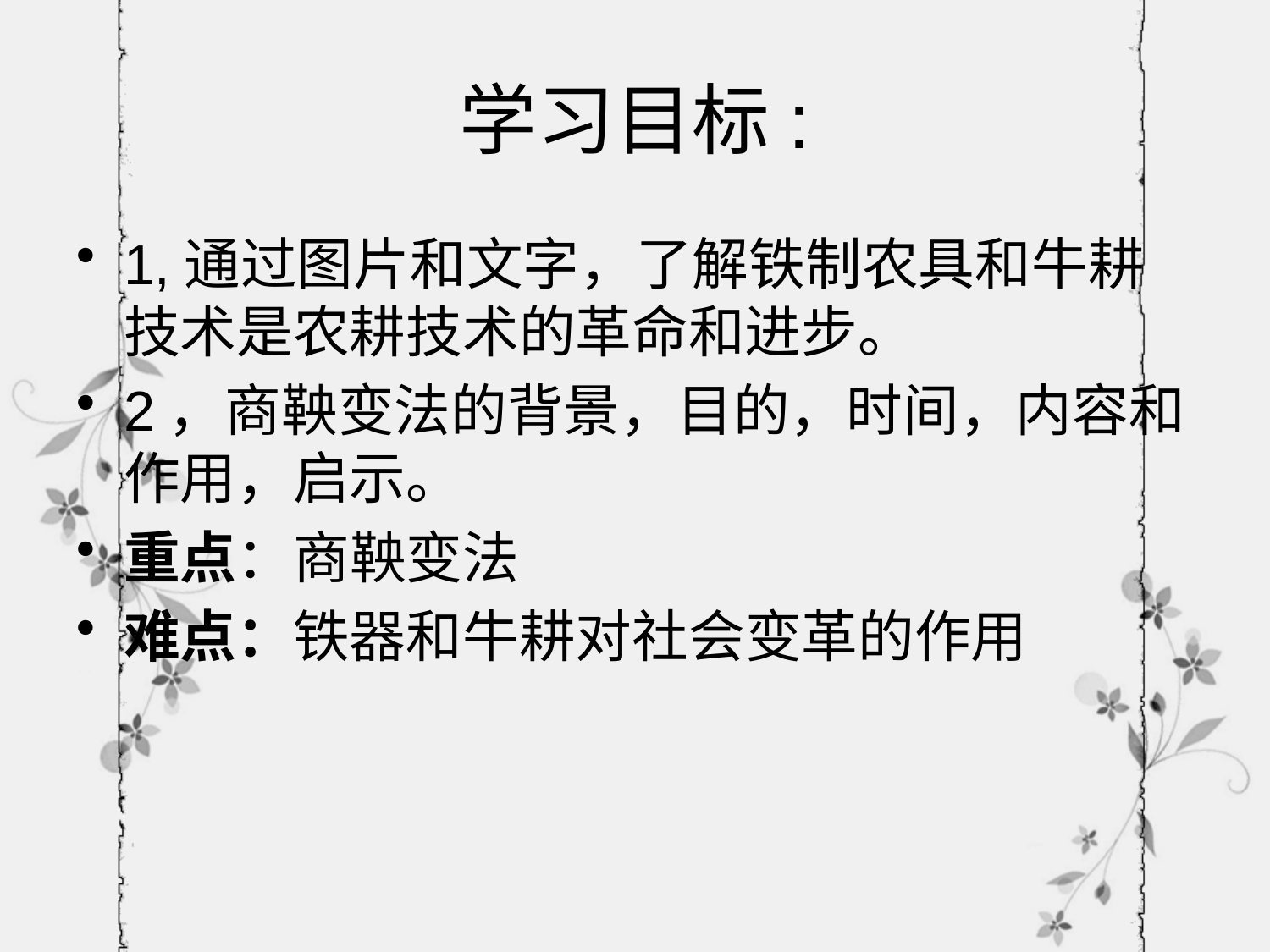

# 学习目标:
1,通过图片和文字，了解铁制农具和牛耕技术是农耕技术的革命和进步。
2，商鞅变法的背景，目的，时间，内容和作用，启示。
重点：商鞅变法
难点：铁器和牛耕对社会变革的作用